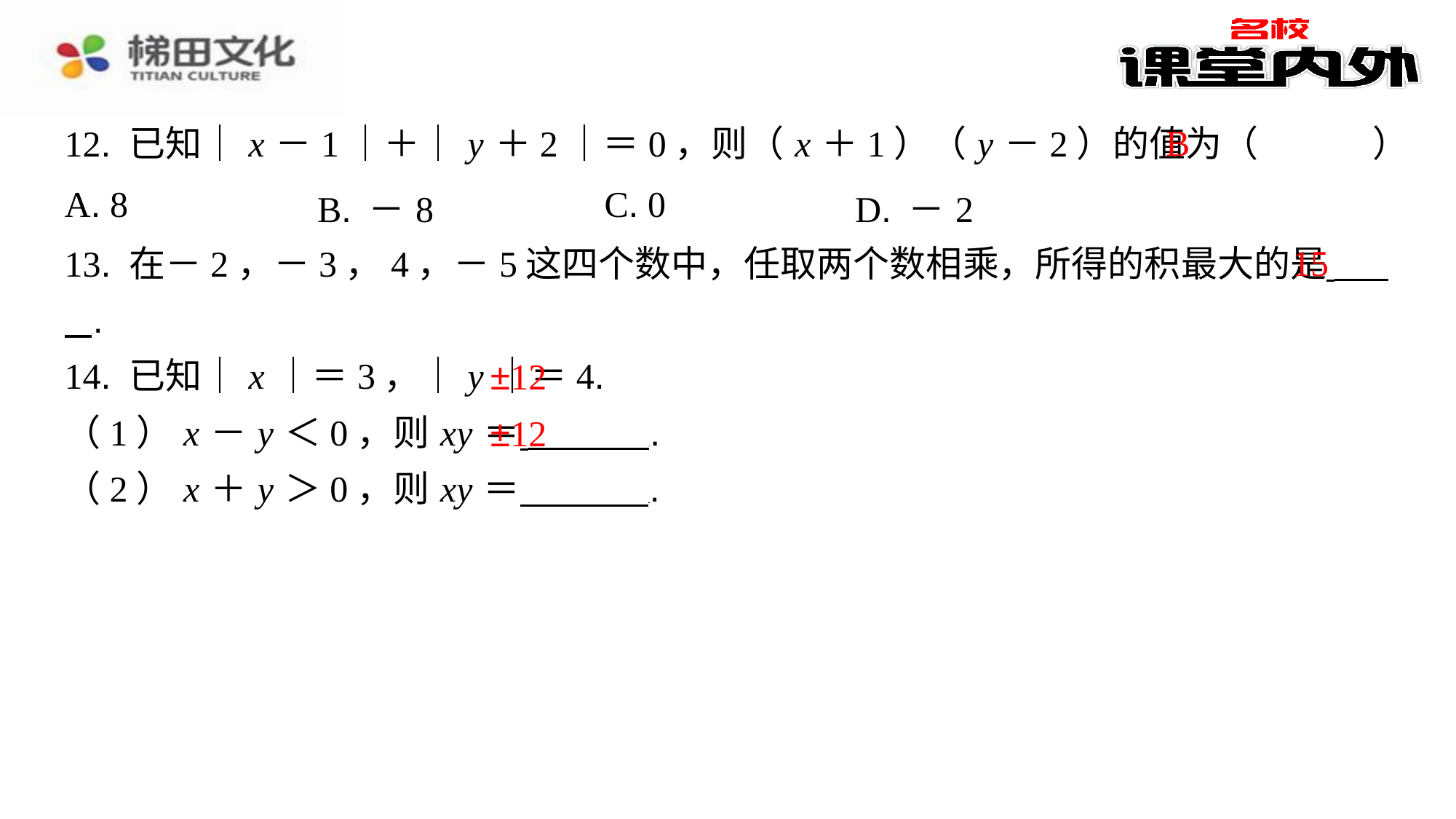

B
12. 已知｜ x －1｜＋｜ y ＋2｜＝0，则（ x ＋1）（ y －2）的值为（　B　）
| A. 8 | B. －8 | C. 0 | D. －2 |
| --- | --- | --- | --- |
15
13. 在－2，－3，4，－5这四个数中，任取两个数相乘，所得的积最大的是               ⁠.
14. 已知｜ x ｜＝3，｜ y ｜＝4.
（1） x － y ＜0，则 xy ＝                    ⁠.
（2） x ＋ y ＞0，则 xy ＝                    ⁠.
±12
±12